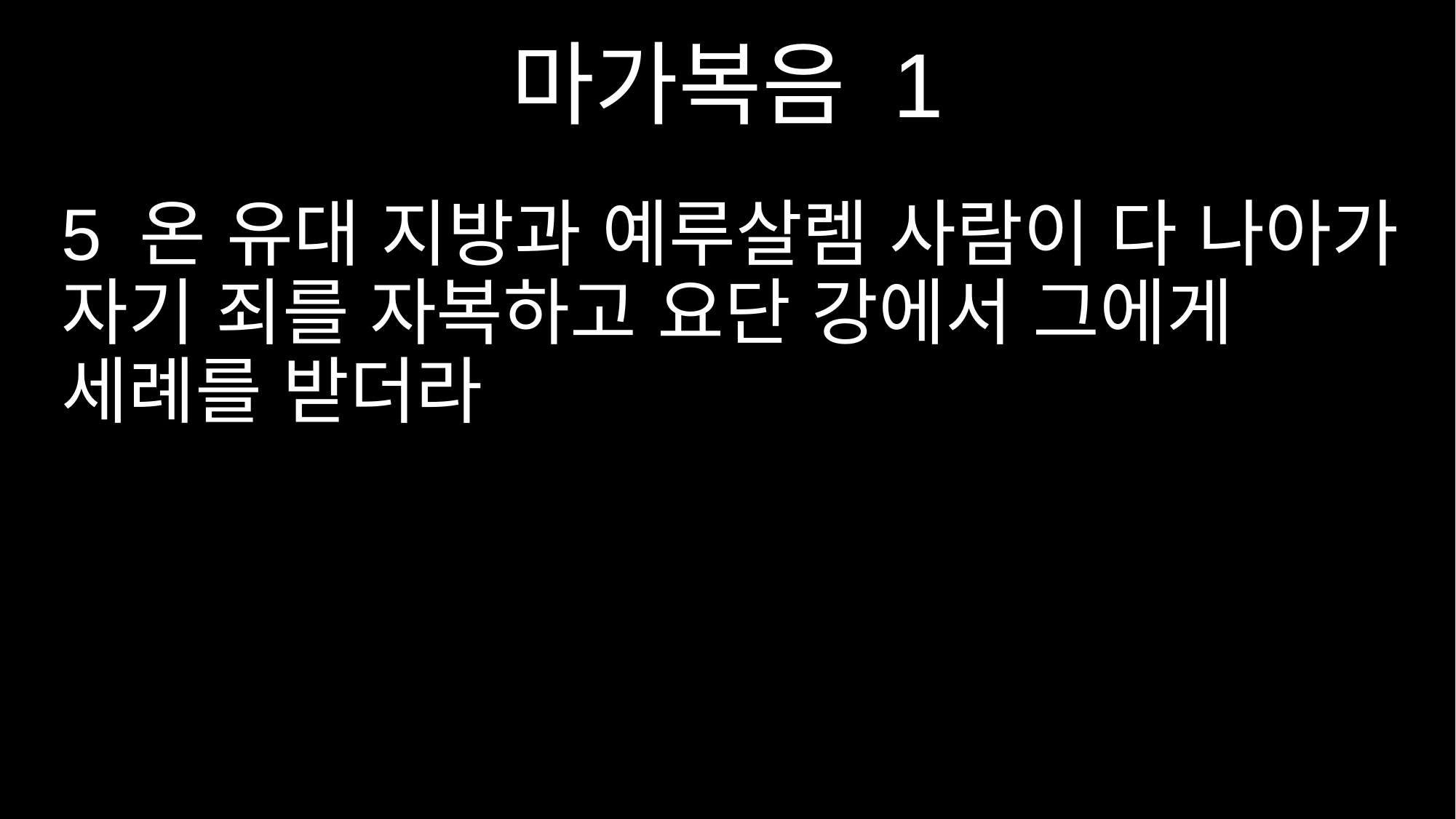

마가복음 1
5 온 유대 지방과 예루살렘 사람이 다 나아가 자기 죄를 자복하고 요단 강에서 그에게 세례를 받더라